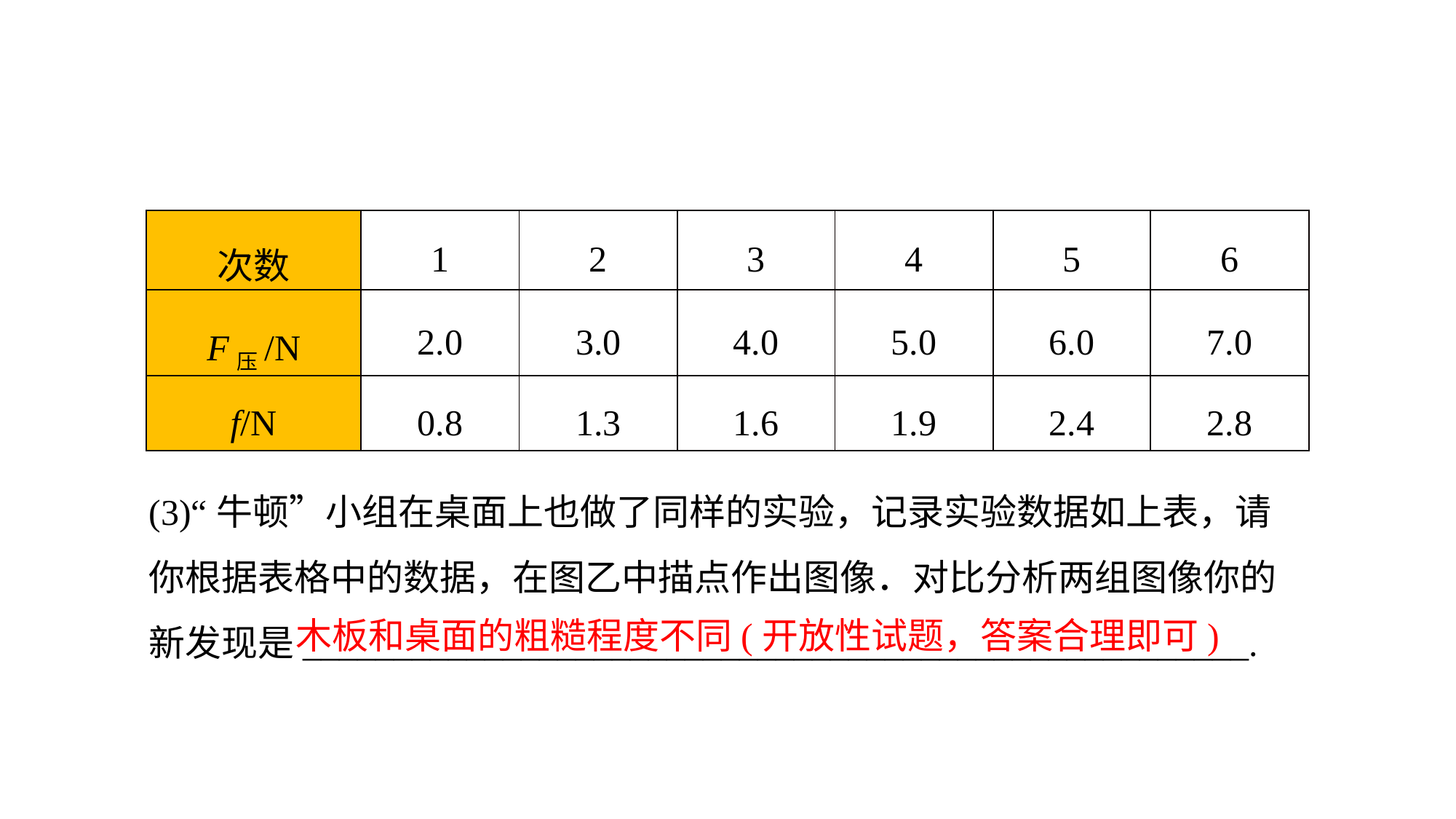

| 次数 | 1 | 2 | 3 | 4 | 5 | 6 |
| --- | --- | --- | --- | --- | --- | --- |
| F压/N | 2.0 | 3.0 | 4.0 | 5.0 | 6.0 | 7.0 |
| f/N | 0.8 | 1.3 | 1.6 | 1.9 | 2.4 | 2.8 |
(3)“牛顿”小组在桌面上也做了同样的实验，记录实验数据如上表，请你根据表格中的数据，在图乙中描点作出图像．对比分析两组图像你的新发现是____________________________________________________.
               木板和桌面的粗糙程度不同(开放性试题，答案合理即可)